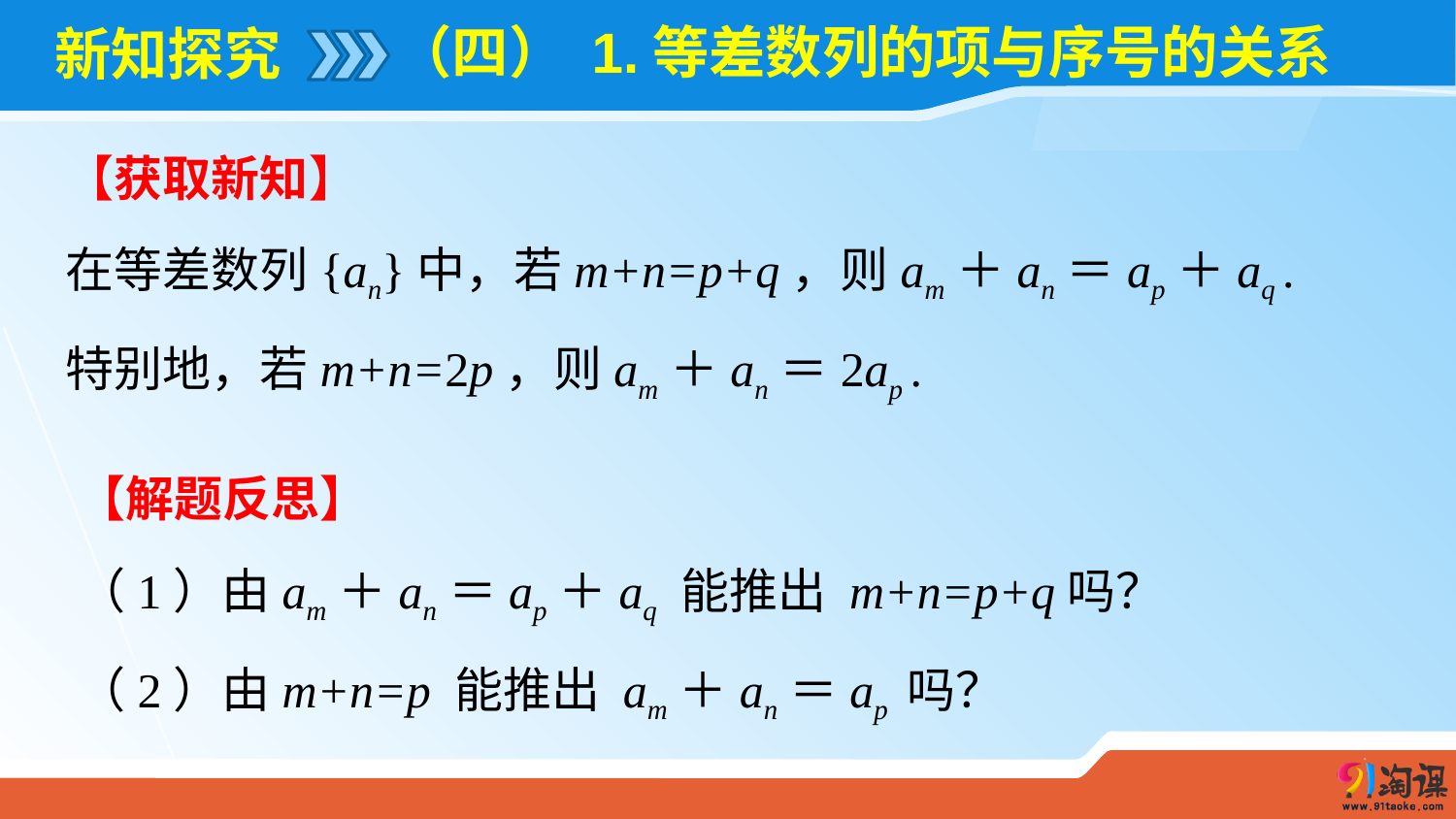

（四） 1.等差数列的项与序号的关系
# 新知探究
【获取新知】
在等差数列{an}中，若m+n=p+q，则am＋an＝ap＋aq .
特别地，若m+n=2p，则am＋an＝2ap .
【解题反思】
（1）由am＋an＝ap＋aq 能推出 m+n=p+q吗？
（2）由m+n=p 能推出 am＋an＝ap 吗？